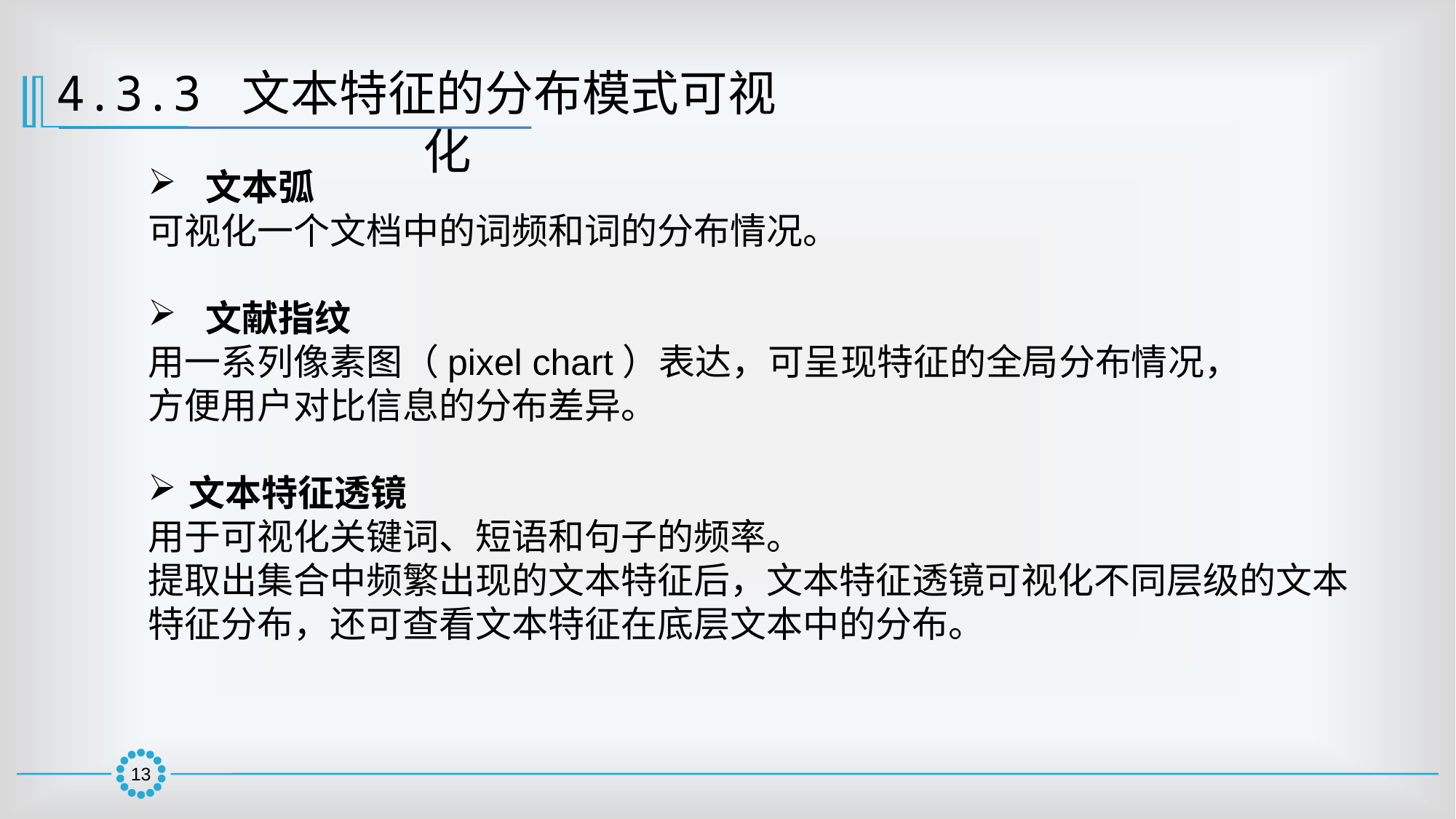

4.3.3 文本特征的分布模式可视化

 文本弧
可视化一个文档中的词频和词的分布情况。

 文献指纹
用一系列像素图（pixel chart）表达，可呈现特征的全局分布情况，
方便用户对比信息的分布差异。

文本特征透镜
用于可视化关键词、短语和句子的频率。
提取出集合中频繁出现的文本特征后，文本特征透镜可视化不同层级的文本特征分布，还可查看文本特征在底层文本中的分布。

13